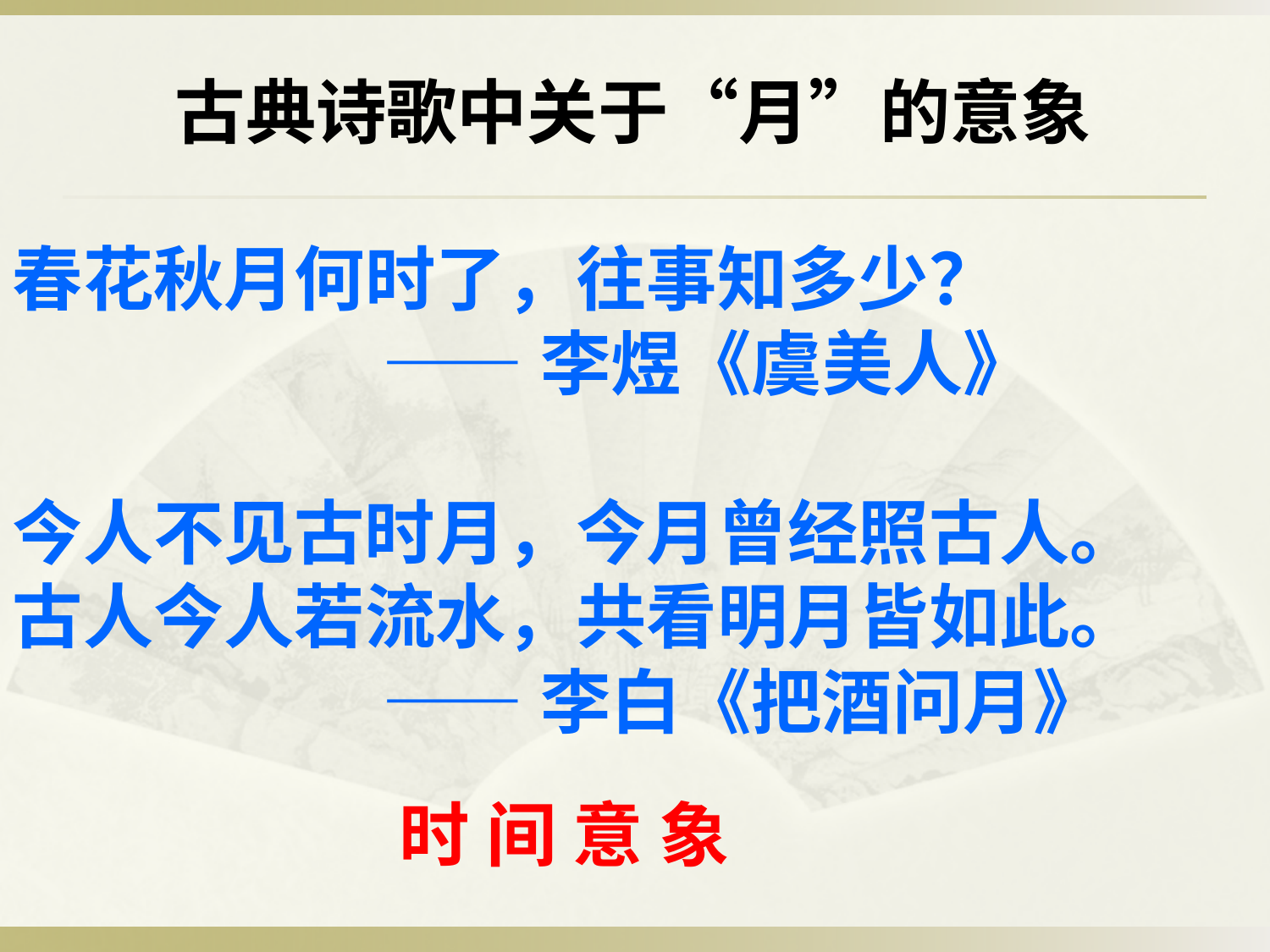

古典诗歌中关于“月”的意象
春花秋月何时了，往事知多少？
                       ——李煜《虞美人》

今人不见古时月，今月曾经照古人。
古人今人若流水，共看明月皆如此。
                       ——李白《把酒问月》
时 间 意 象